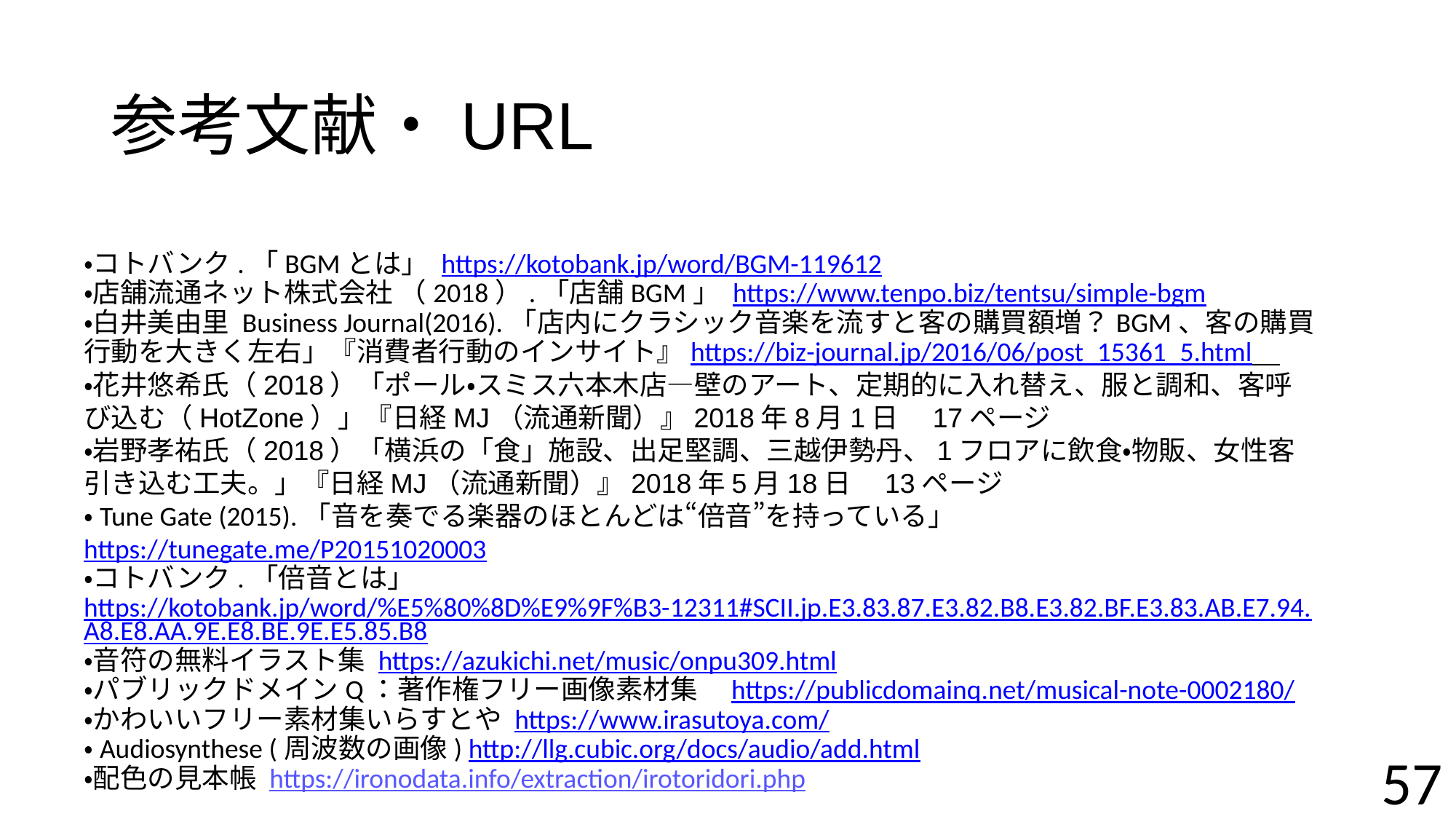

# 参考文献・URL
・コトバンク.「BGMとは」 https://kotobank.jp/word/BGM-119612
・店舗流通ネット株式会社 （2018）.「店舗BGM」 https://www.tenpo.biz/tentsu/simple-bgm
・白井美由里 Business Journal(2016).「店内にクラシック音楽を流すと客の購買額増？BGM、客の購買行動を大きく左右」『消費者行動のインサイト』https://biz-journal.jp/2016/06/post_15361_5.html
・花井悠希氏（2018）「ポール・スミス六本木店―壁のアート、定期的に入れ替え、服と調和、客呼び込む（HotZone）」『日経MJ（流通新聞）』2018年8月1日　17ページ
・岩野孝祐氏（2018）「横浜の「食」施設、出足堅調、三越伊勢丹、1フロアに飲食・物販、女性客引き込む工夫。」『日経MJ（流通新聞）』2018年5月18日　13ページ
・Tune Gate (2015).「音を奏でる楽器のほとんどは“倍音”を持っている」https://tunegate.me/P20151020003
・コトバンク.「倍音とは」https://kotobank.jp/word/%E5%80%8D%E9%9F%B3-12311#SCII.jp.E3.83.87.E3.82.B8.E3.82.BF.E3.83.AB.E7.94.A8.E8.AA.9E.E8.BE.9E.E5.85.B8
・音符の無料イラスト集 https://azukichi.net/music/onpu309.html
・パブリックドメインQ：著作権フリー画像素材集　https://publicdomainq.net/musical-note-0002180/
・かわいいフリー素材集いらすとや https://www.irasutoya.com/
・Audiosynthese (周波数の画像) http://llg.cubic.org/docs/audio/add.html
・配色の見本帳 https://ironodata.info/extraction/irotoridori.php

57